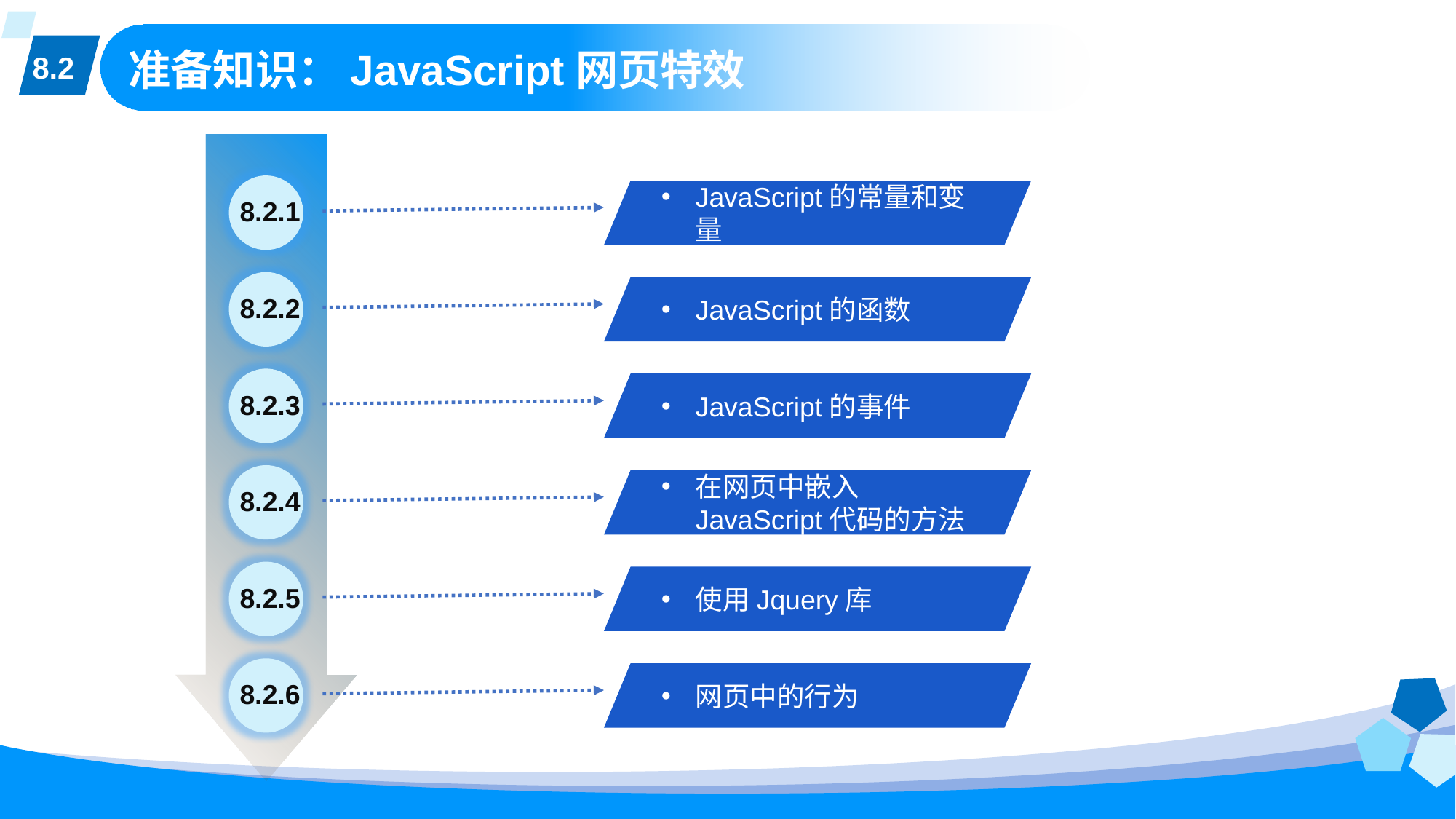

8.2
# 准备知识：JavaScript网页特效

8.2.1
JavaScript的常量和变量

8.2.2
JavaScript的函数

8.2.3
JavaScript的事件

8.2.4
在网页中嵌入JavaScript代码的方法

8.2.5
使用Jquery库

8.2.6
网页中的行为